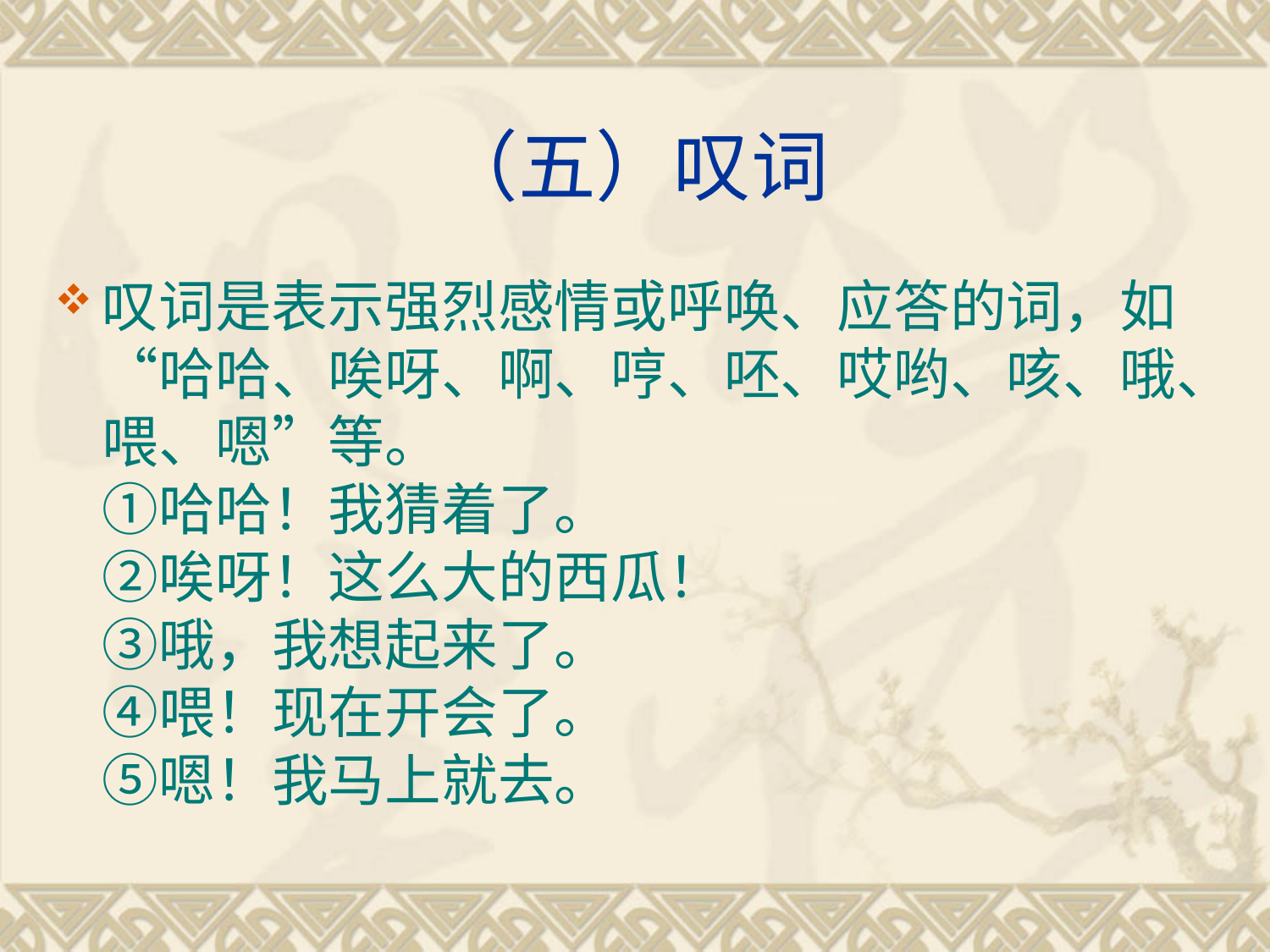

# （五）叹词
叹词是表示强烈感情或呼唤、应答的词，如“哈哈、唉呀、啊、哼、呸、哎哟、咳、哦、喂、嗯”等。
①哈哈！我猜着了。
②唉呀！这么大的西瓜！
③哦，我想起来了。
④喂！现在开会了。
⑤嗯！我马上就去。